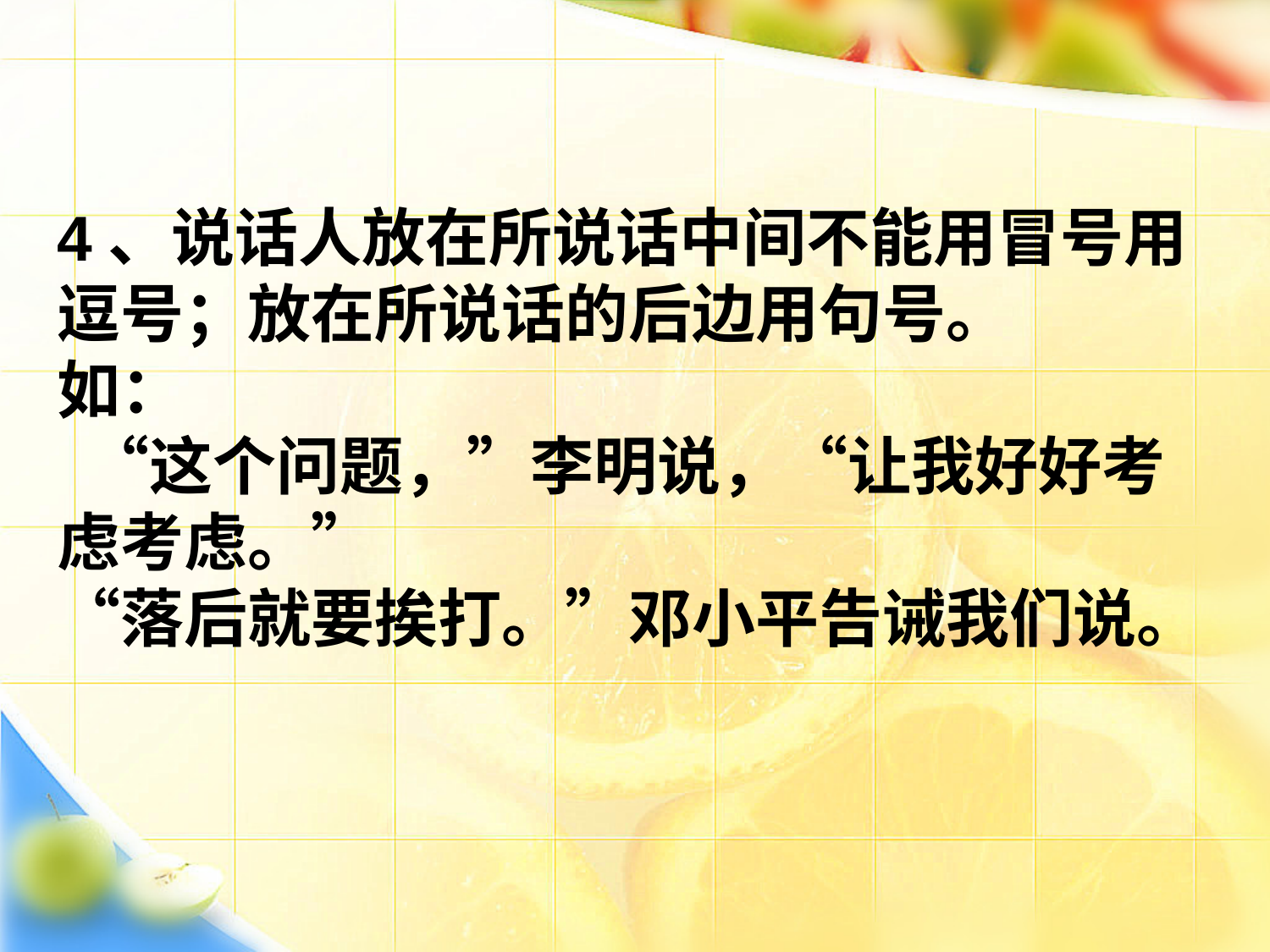

4、说话人放在所说话中间不能用冒号用逗号；放在所说话的后边用句号。
如：
  “这个问题，”李明说，“让我好好考虑考虑。”
“落后就要挨打。”邓小平告诫我们说。